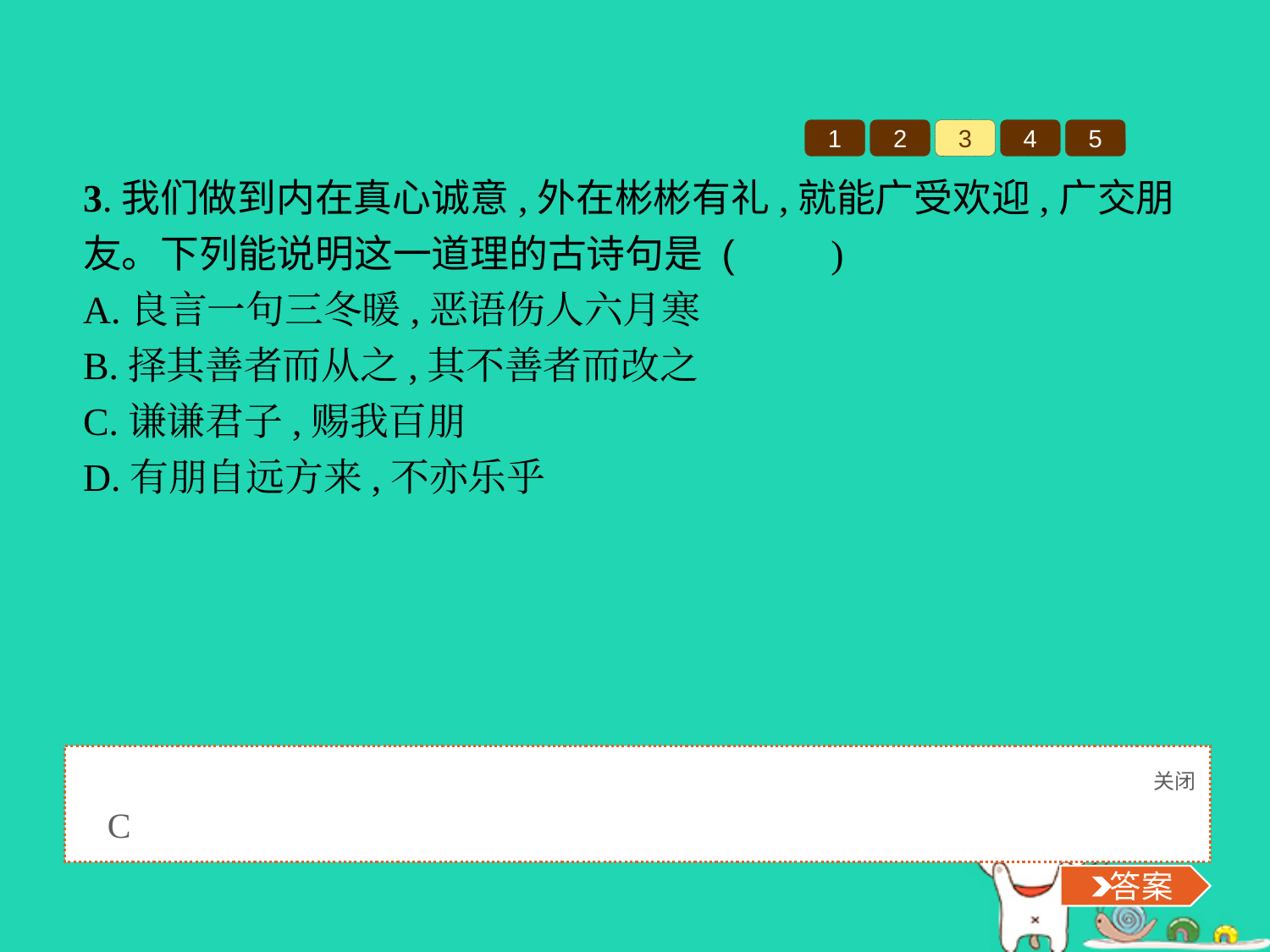

1
2
3
4
5
3.我们做到内在真心诚意,外在彬彬有礼,就能广受欢迎,广交朋友。下列能说明这一道理的古诗句是 (　　)
A.良言一句三冬暖,恶语伤人六月寒
B.择其善者而从之,其不善者而改之
C.谦谦君子,赐我百朋
D.有朋自远方来,不亦乐乎

关闭
  答案

C
  答案